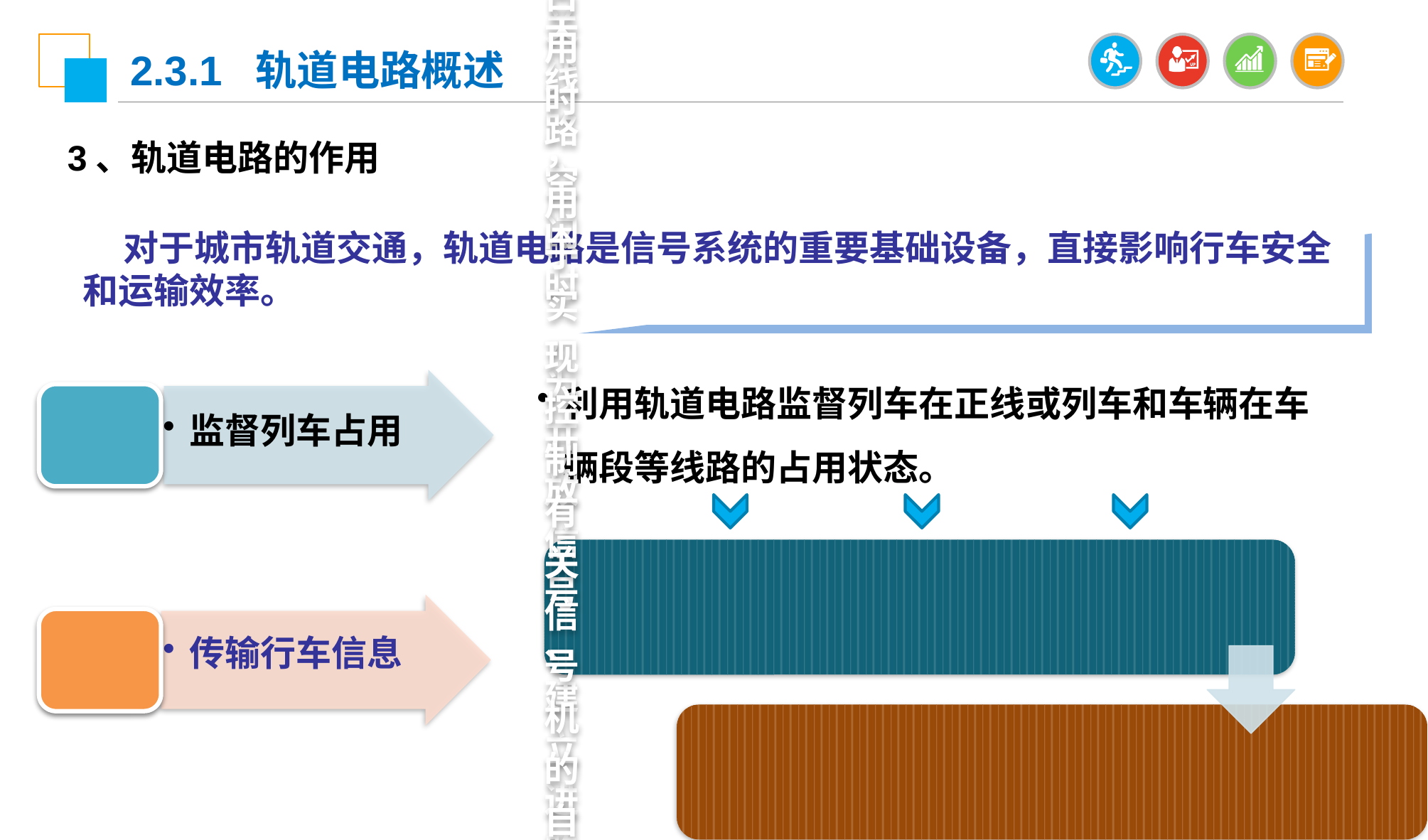

2.3.1  轨道电路概述
3、轨道电路的作用
    对于城市轨道交通，轨道电路是信号系统的重要基础设备，直接影响行车安全和运输效率。

利用轨道电路监督列车在正线或列车和车辆在车辆段等线路的占用状态。

监督列车占用

传输行车信息